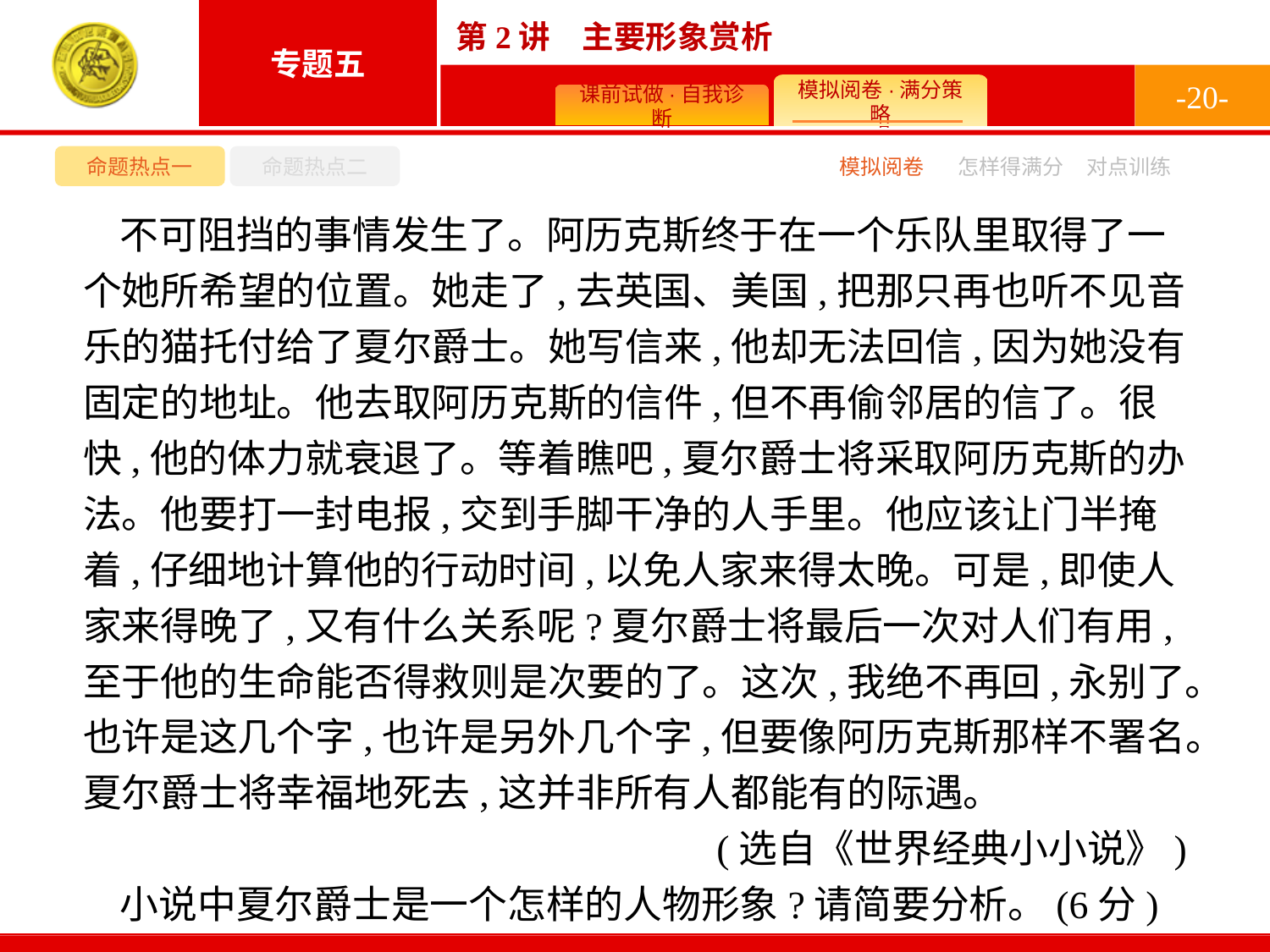

-20-
命题热点一
命题热点二
模拟阅卷
怎样得满分
对点训练
不可阻挡的事情发生了。阿历克斯终于在一个乐队里取得了一个她所希望的位置。她走了,去英国、美国,把那只再也听不见音乐的猫托付给了夏尔爵士。她写信来,他却无法回信,因为她没有固定的地址。他去取阿历克斯的信件,但不再偷邻居的信了。很快,他的体力就衰退了。等着瞧吧,夏尔爵士将采取阿历克斯的办法。他要打一封电报,交到手脚干净的人手里。他应该让门半掩着,仔细地计算他的行动时间,以免人家来得太晚。可是,即使人家来得晚了,又有什么关系呢?夏尔爵士将最后一次对人们有用,至于他的生命能否得救则是次要的了。这次,我绝不再回,永别了。也许是这几个字,也许是另外几个字,但要像阿历克斯那样不署名。夏尔爵士将幸福地死去,这并非所有人都能有的际遇。
(选自《世界经典小小说》)
小说中夏尔爵士是一个怎样的人物形象?请简要分析。(6分)